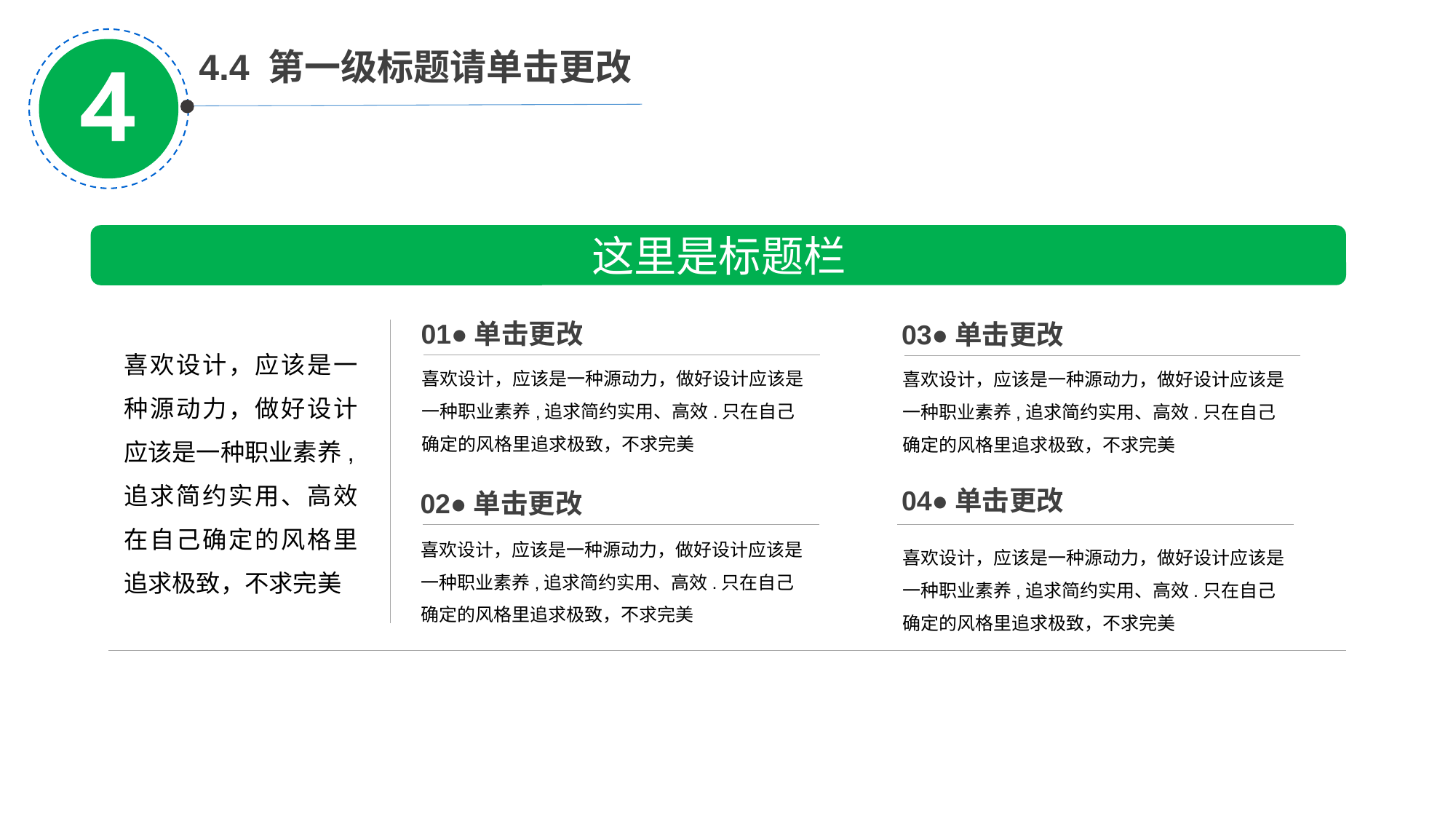

4.4 第一级标题请单击更改

这里是标题栏

01●单击更改
喜欢设计，应该是一种源动力，做好设计应该是一种职业素养,追求简约实用、高效.只在自己确定的风格里追求极致，不求完美
03●单击更改
喜欢设计，应该是一种源动力，做好设计应该是一种职业素养,追求简约实用、高效.只在自己确定的风格里追求极致，不求完美
04●单击更改
喜欢设计，应该是一种源动力，做好设计应该是一种职业素养,追求简约实用、高效.只在自己确定的风格里追求极致，不求完美
02●单击更改
喜欢设计，应该是一种源动力，做好设计应该是一种职业素养,追求简约实用、高效.只在自己确定的风格里追求极致，不求完美
喜欢设计，应该是一种源动力，做好设计应该是一种职业素养,追求简约实用、高效在自己确定的风格里追求极致，不求完美